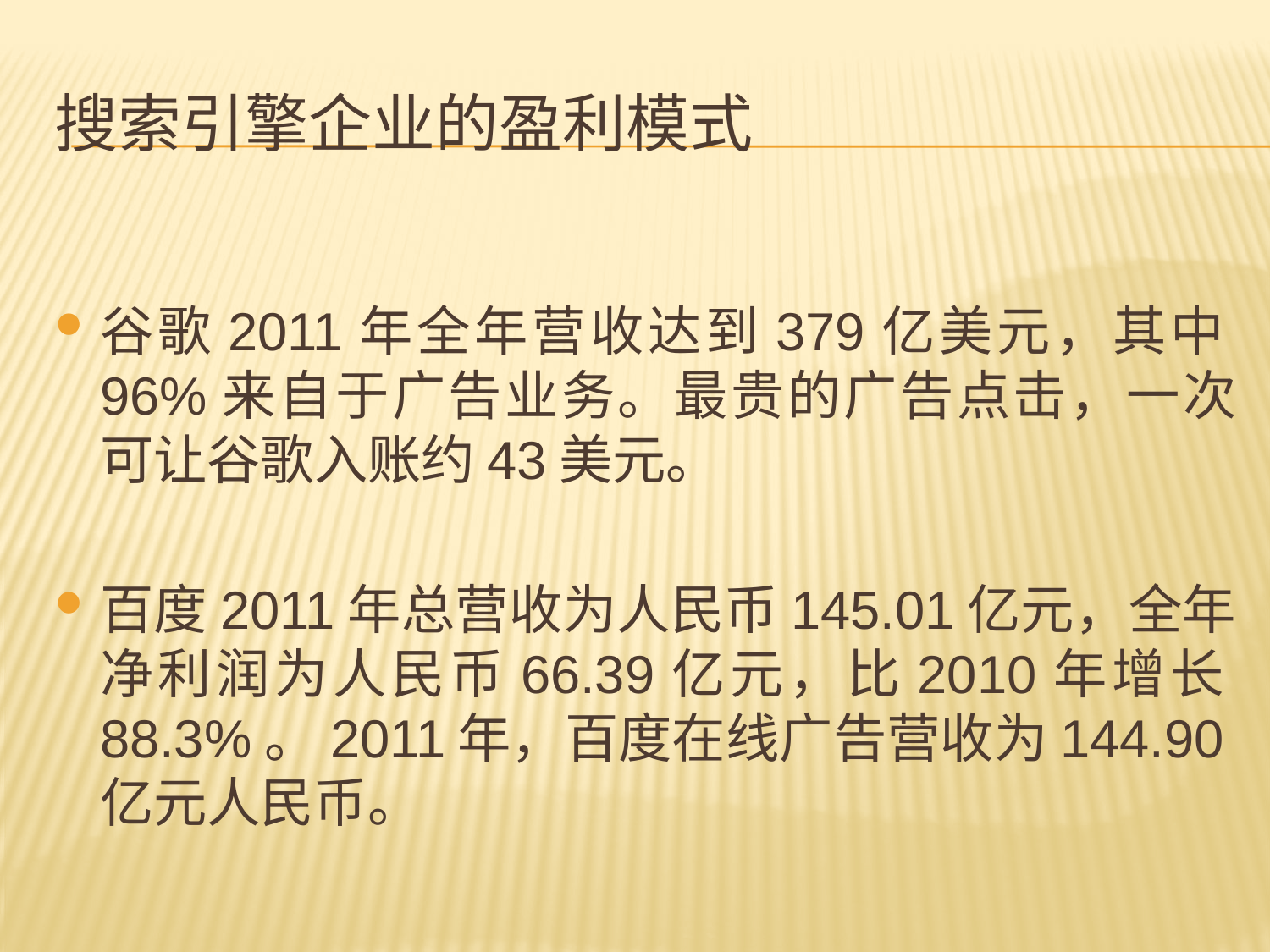

# 搜索引擎企业的盈利模式

谷歌2011年全年营收达到379亿美元，其中96%来自于广告业务。最贵的广告点击，一次可让谷歌入账约43美元。

百度2011年总营收为人民币145.01亿元，全年净利润为人民币66.39亿元，比2010年增长88.3%。2011年，百度在线广告营收为144.90亿元人民币。